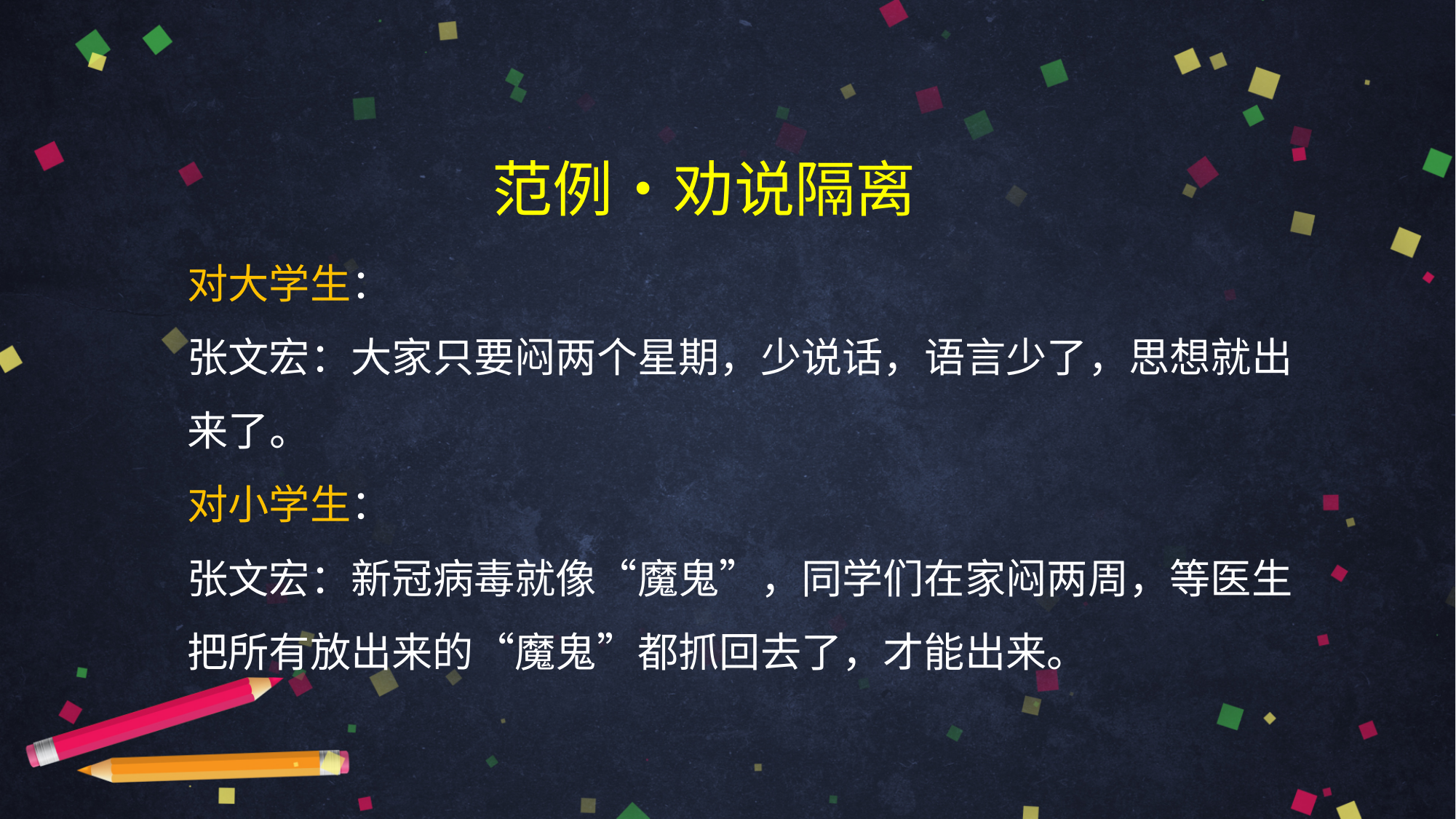

范例•劝说隔离
对大学生：
张文宏：大家只要闷两个星期，少说话，语言少了，思想就出来了。
对小学生：
张文宏：新冠病毒就像“魔鬼”，同学们在家闷两周，等医生把所有放出来的“魔鬼”都抓回去了，才能出来。